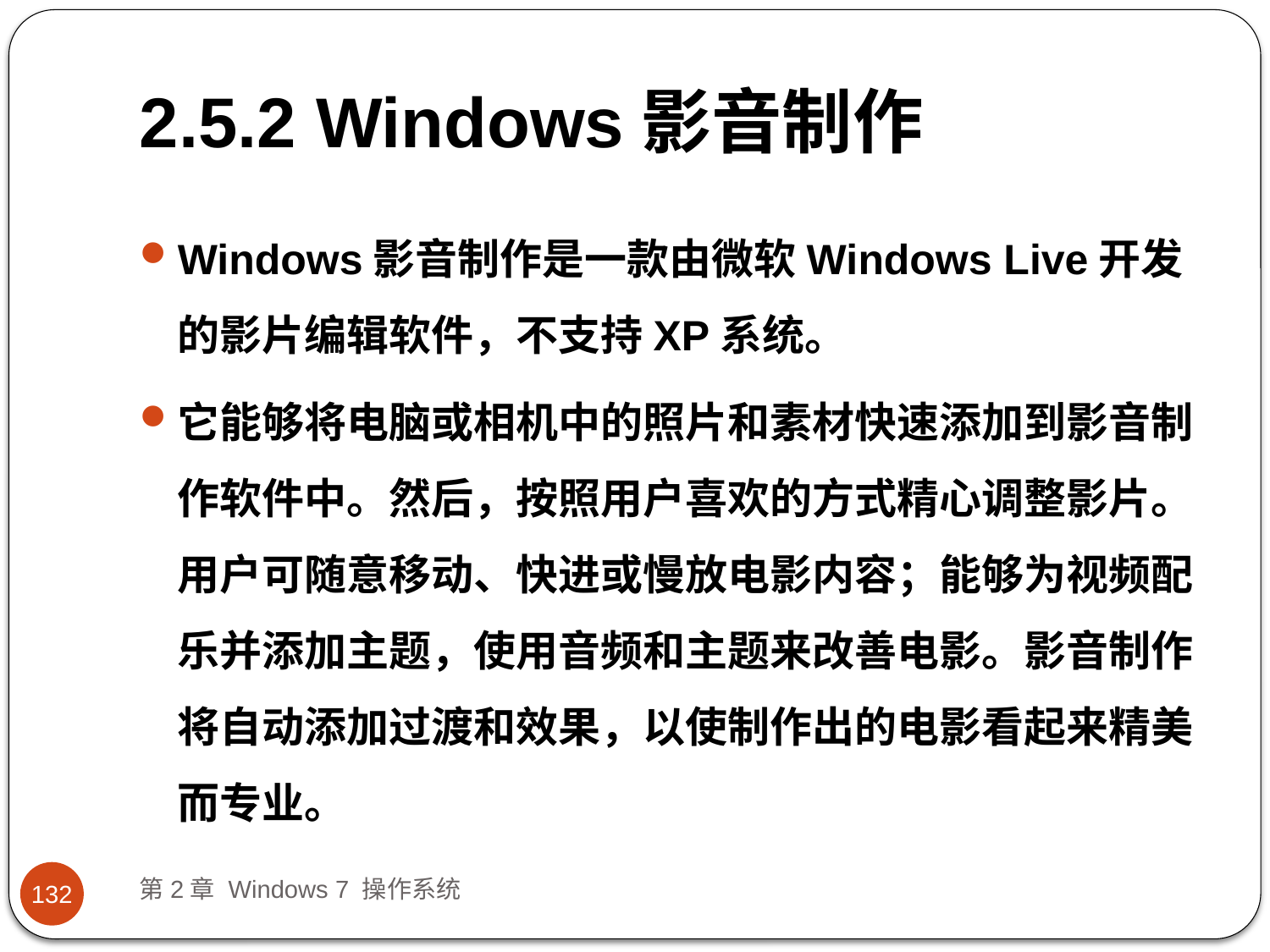

# 2.5.2 Windows影音制作
Windows影音制作是一款由微软Windows Live开发的影片编辑软件，不支持XP系统。
它能够将电脑或相机中的照片和素材快速添加到影音制作软件中。然后，按照用户喜欢的方式精心调整影片。用户可随意移动、快进或慢放电影内容；能够为视频配乐并添加主题，使用音频和主题来改善电影。影音制作将自动添加过渡和效果，以使制作出的电影看起来精美而专业。
第2章 Windows 7 操作系统
132